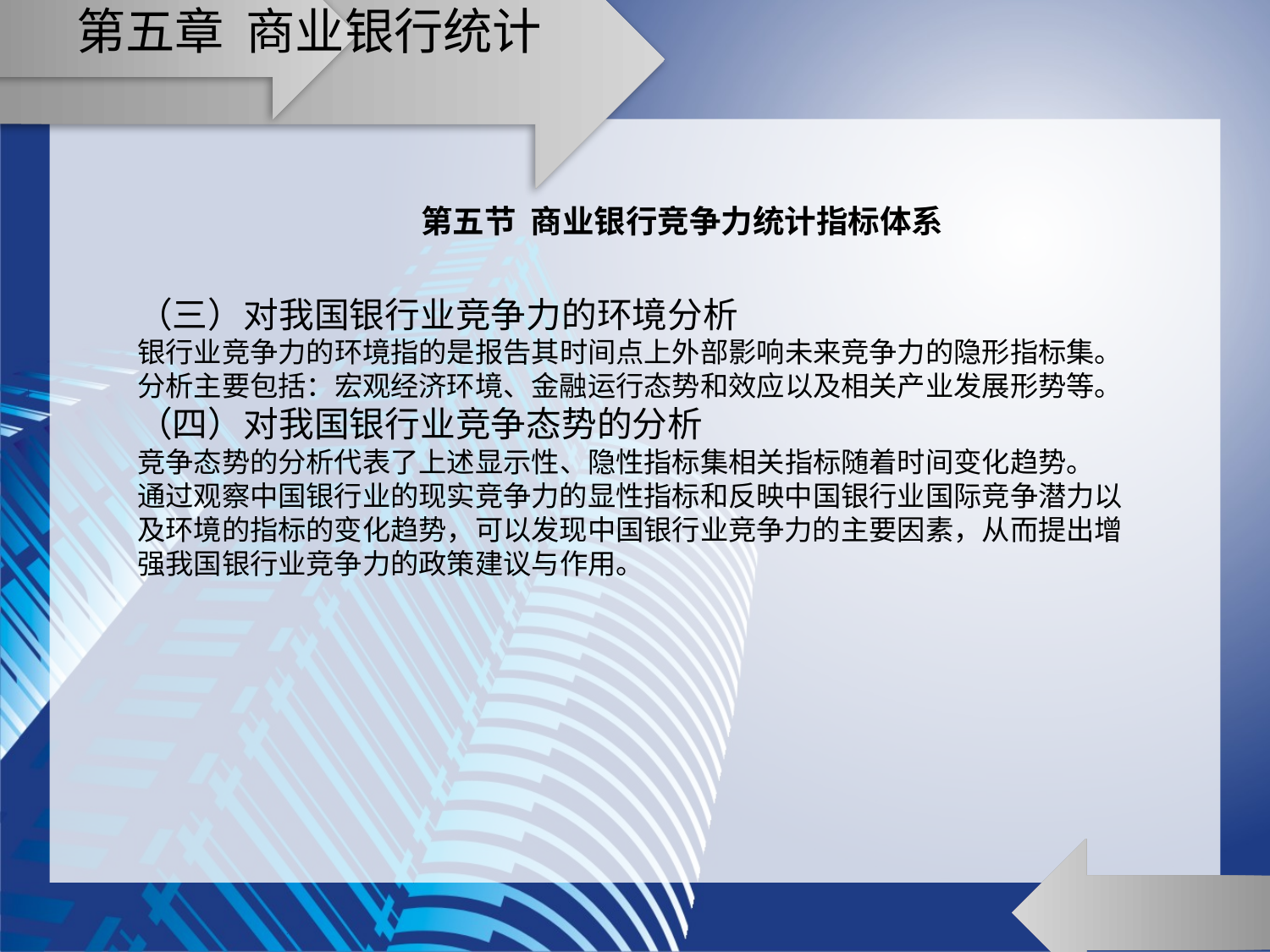

# 第五章  商业银行统计
第五节  商业银行竞争力统计指标体系
（三）对我国银行业竞争力的环境分析
银行业竞争力的环境指的是报告其时间点上外部影响未来竞争力的隐形指标集。分析主要包括：宏观经济环境、金融运行态势和效应以及相关产业发展形势等。
（四）对我国银行业竞争态势的分析
竞争态势的分析代表了上述显示性、隐性指标集相关指标随着时间变化趋势。
通过观察中国银行业的现实竞争力的显性指标和反映中国银行业国际竞争潜力以及环境的指标的变化趋势，可以发现中国银行业竞争力的主要因素，从而提出增强我国银行业竞争力的政策建议与作用。